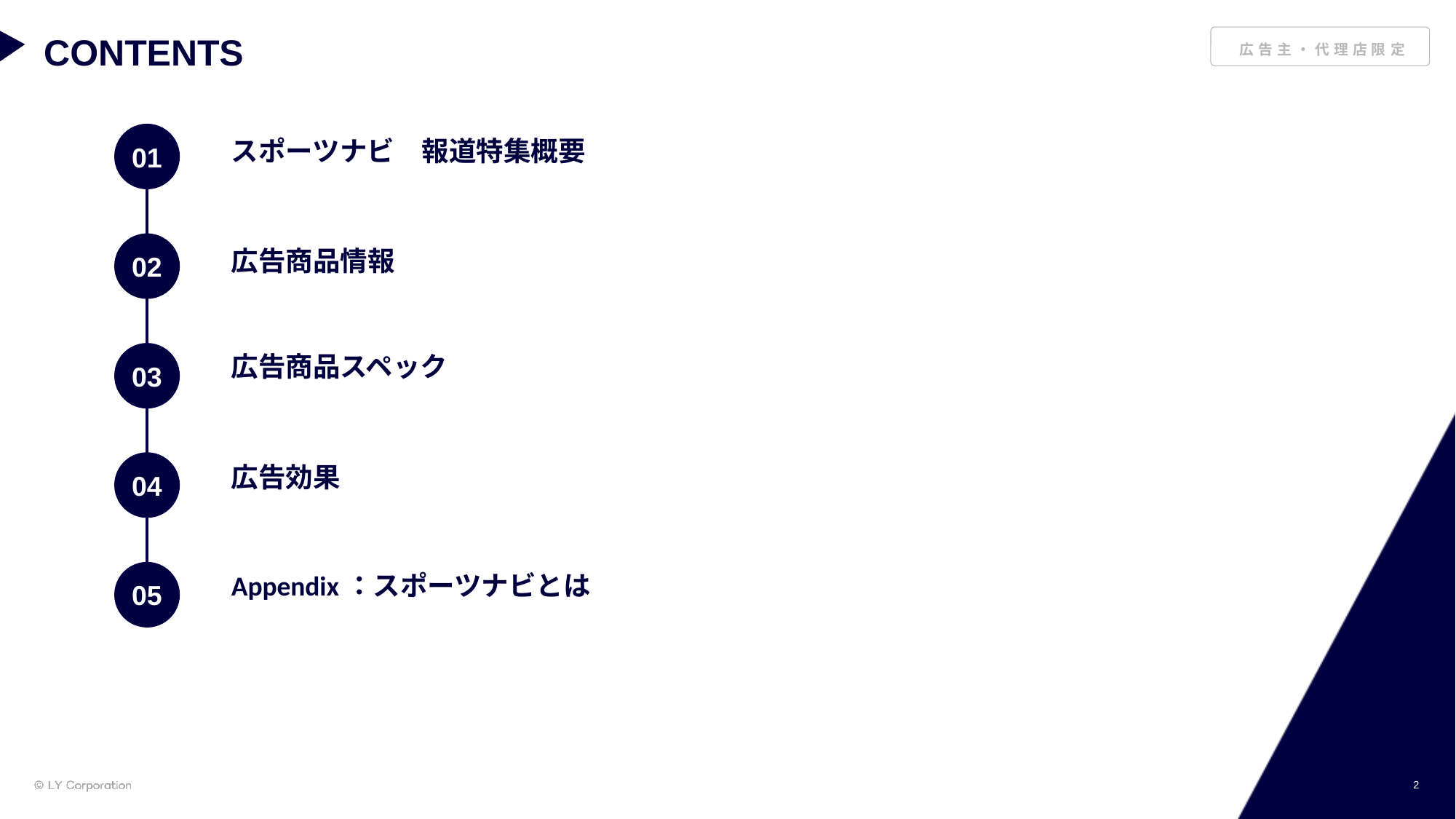

スポーツナビ　報道特集概要
広告商品情報
広告商品スペック
広告効果
Appendix：スポーツナビとは